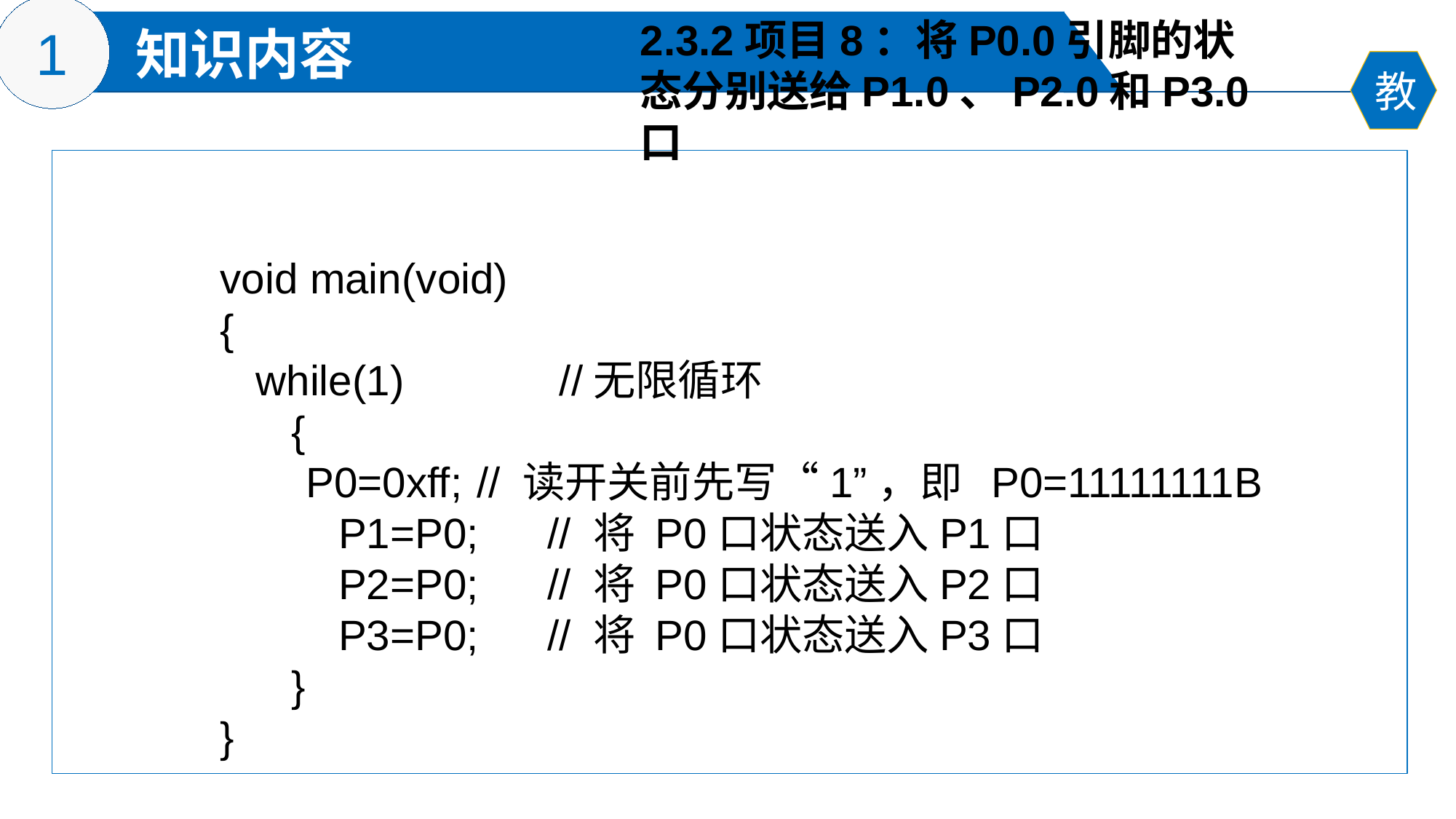

2.3.2项目8：将P0.0引脚的状态分别送给P1.0、P2.0和P3.0口
void main(void)
{
   while(1)  		 //无限循环
      {
    P0=0xff;	// 读开关前先写“1”，即  P0=11111111B
          P1=P0;	// 将 P0口状态送入P1口
          P2=P0; 	// 将 P0口状态送入P2口
          P3=P0; 	// 将 P0口状态送入P3口
      }
}